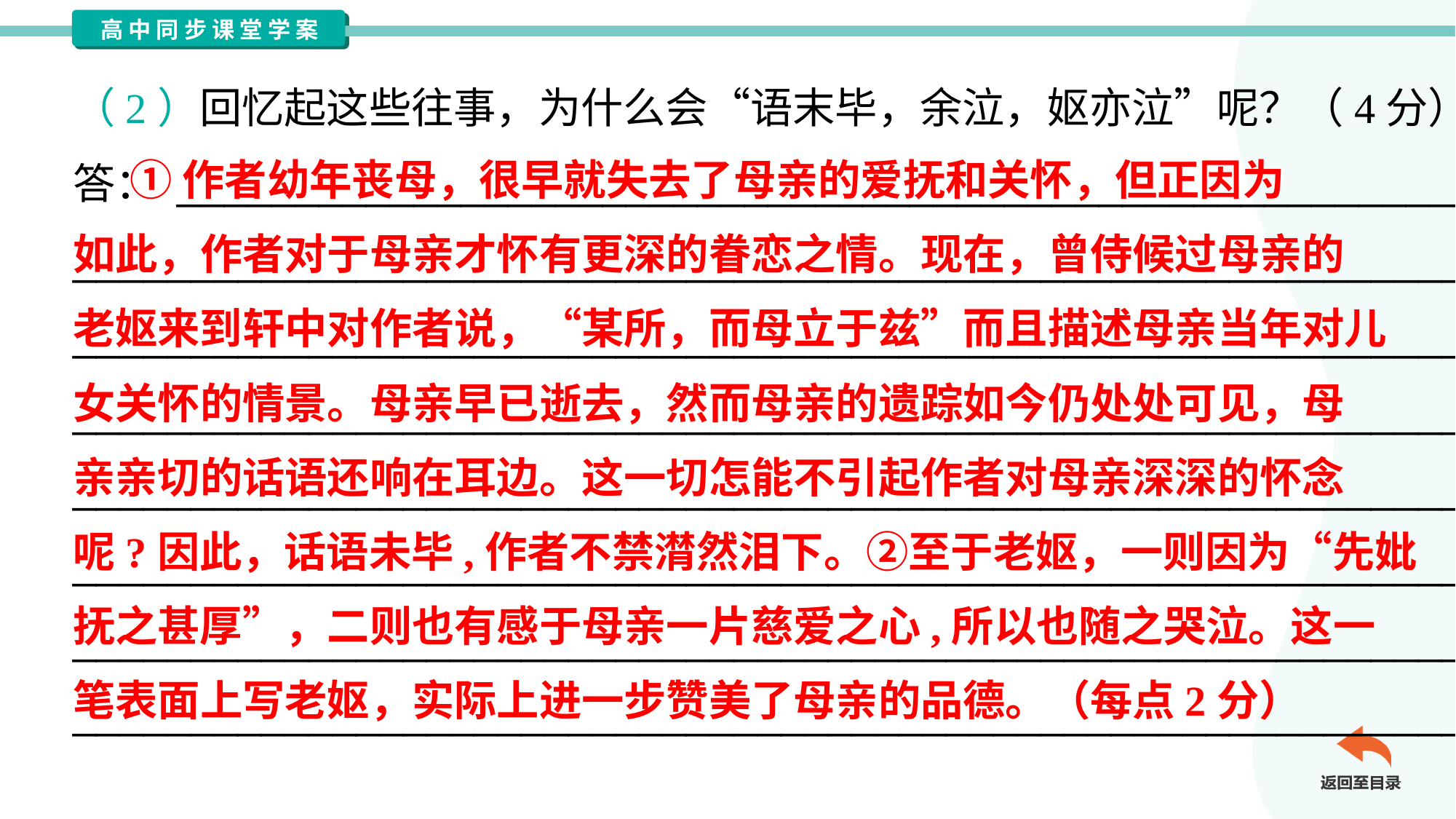

（2）回忆起这些往事，为什么会“语末毕，余泣，妪亦泣”呢？（4分）
答： ________________________________________________________
_____________________________________________________________
_____________________________________________________________
_____________________________________________________________
_____________________________________________________________
_____________________________________________________________
_____________________________________________________________
_____________________________________________________________
      ①作者幼年丧母，很早就失去了母亲的爱抚和关怀，但正因为
如此，作者对于母亲才怀有更深的眷恋之情。现在，曾侍候过母亲的
老妪来到轩中对作者说，“某所，而母立于兹”而且描述母亲当年对儿
女关怀的情景。母亲早已逝去，然而母亲的遗踪如今仍处处可见，母
亲亲切的话语还响在耳边。这一切怎能不引起作者对母亲深深的怀念
呢?因此，话语未毕,作者不禁潸然泪下。②至于老妪，一则因为“先妣
抚之甚厚”，二则也有感于母亲一片慈爱之心,所以也随之哭泣。这一
笔表面上写老妪，实际上进一步赞美了母亲的品德。（每点2分）